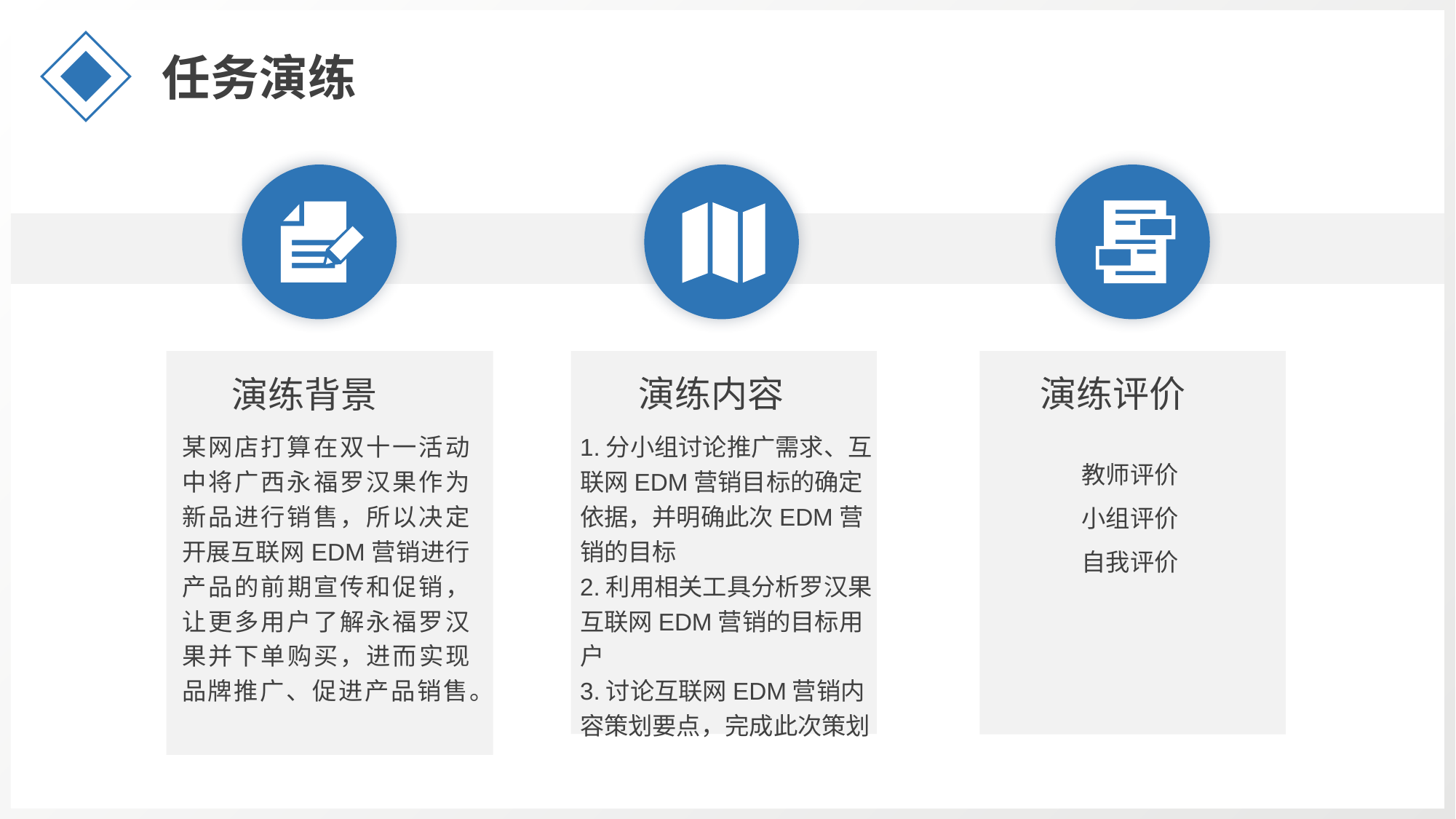

任务演练

演练内容
演练评价
演练背景
1.分小组讨论推广需求、互联网EDM营销目标的确定依据，并明确此次EDM营销的目标
2.利用相关工具分析罗汉果互联网EDM营销的目标用户
3.讨论互联网EDM营销内容策划要点，完成此次策划
某网店打算在双十一活动中将广西永福罗汉果作为新品进行销售，所以决定开展互联网EDM营销进行产品的前期宣传和促销，让更多用户了解永福罗汉果并下单购买，进而实现品牌推广、促进产品销售。
教师评价
小组评价
自我评价